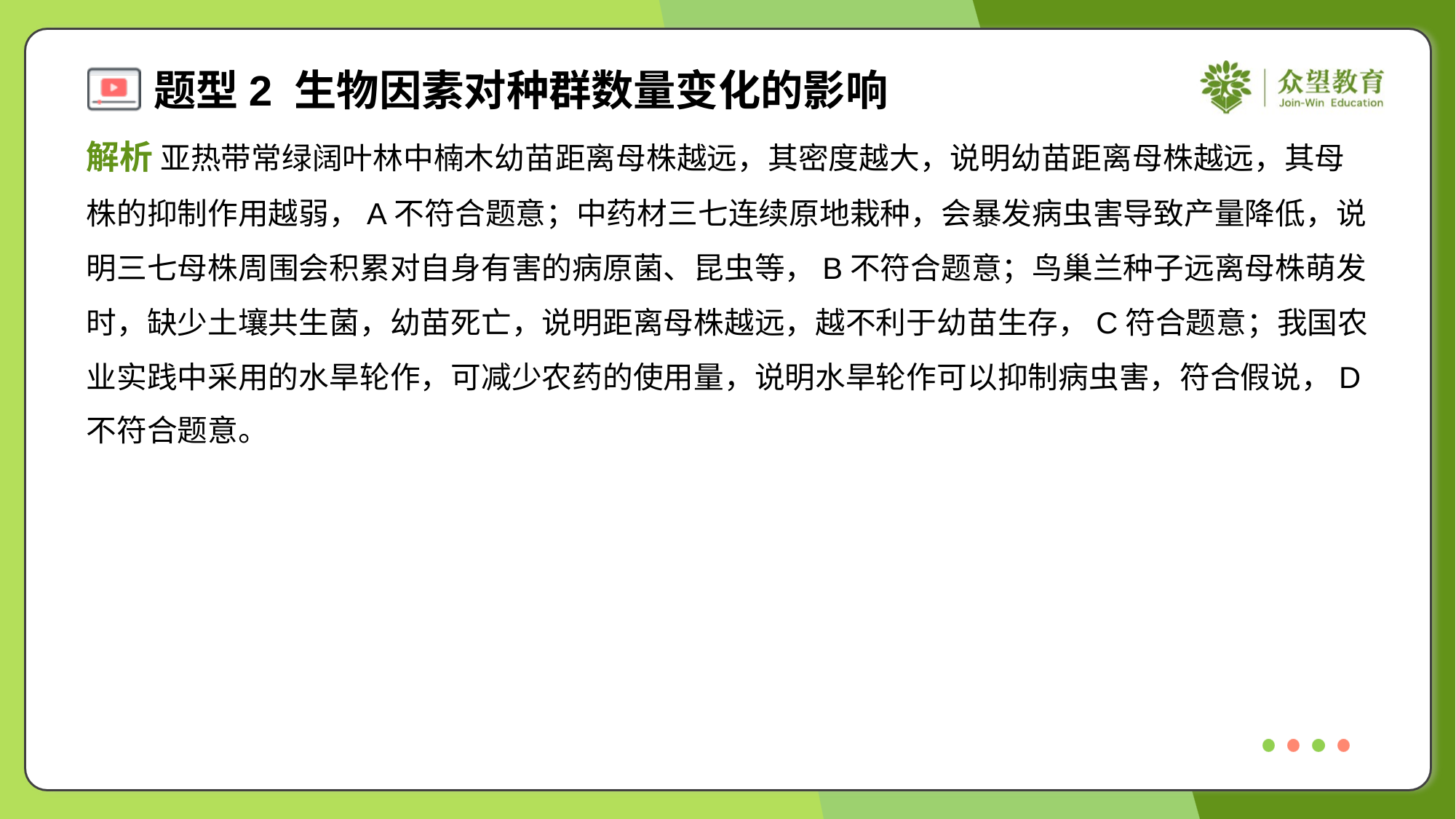

解析 亚热带常绿阔叶林中楠木幼苗距离母株越远，其密度越大，说明幼苗距离母株越远，其母
株的抑制作用越弱，A不符合题意；中药材三七连续原地栽种，会暴发病虫害导致产量降低，说
明三七母株周围会积累对自身有害的病原菌、昆虫等，B不符合题意；鸟巢兰种子远离母株萌发
时，缺少土壤共生菌，幼苗死亡，说明距离母株越远，越不利于幼苗生存，C符合题意；我国农
业实践中采用的水旱轮作，可减少农药的使用量，说明水旱轮作可以抑制病虫害，符合假说，D
不符合题意。